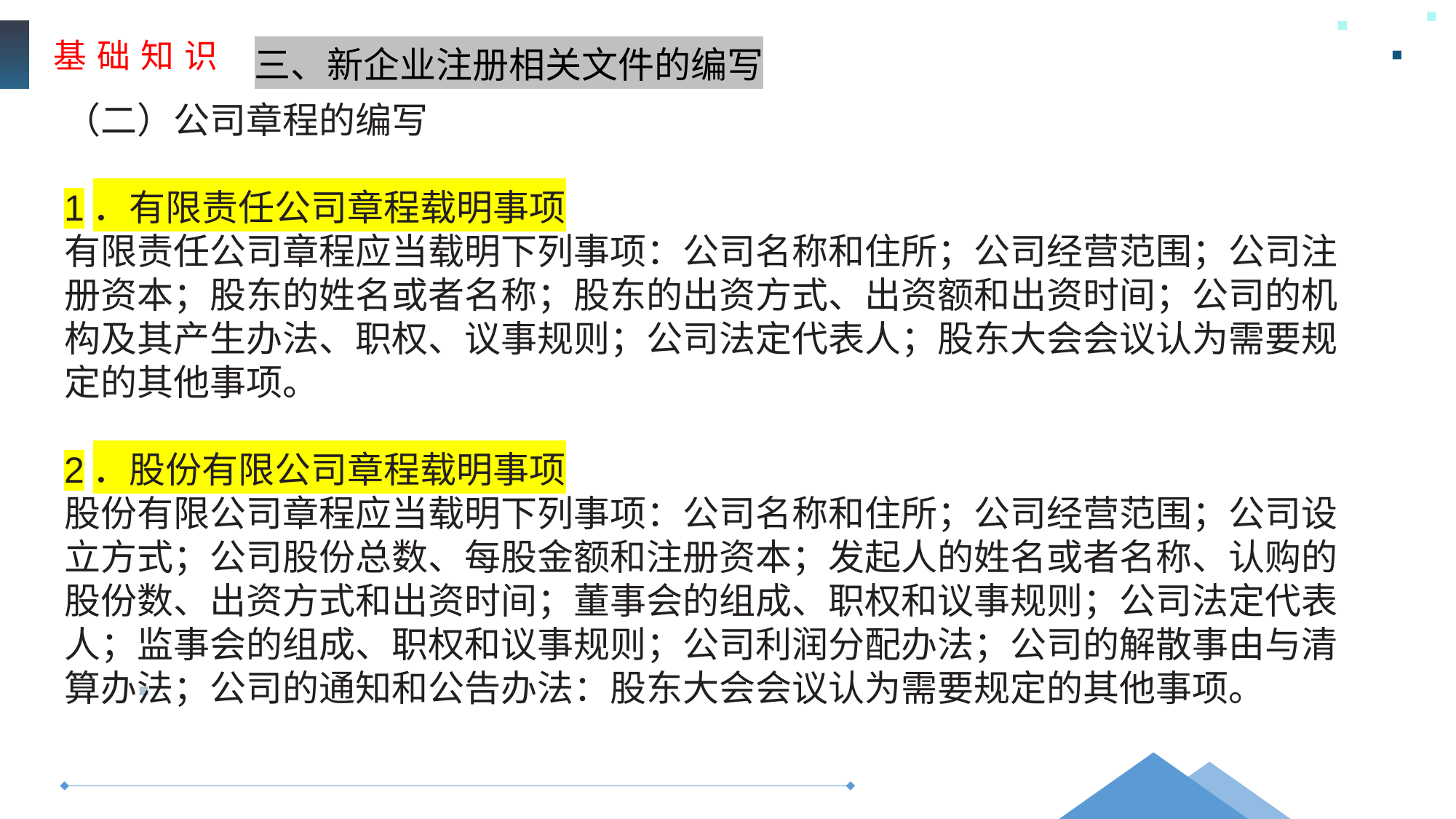

基 础 知 识

三、新企业注册相关文件的编写
（二）公司章程的编写

1．有限责任公司章程载明事项
有限责任公司章程应当载明下列事项：公司名称和住所；公司经营范围；公司注册资本；股东的姓名或者名称；股东的出资方式、出资额和出资时间；公司的机构及其产生办法、职权、议事规则；公司法定代表人；股东大会会议认为需要规定的其他事项。

2．股份有限公司章程载明事项
股份有限公司章程应当载明下列事项：公司名称和住所；公司经营范围；公司设立方式；公司股份总数、每股金额和注册资本；发起人的姓名或者名称、认购的股份数、出资方式和出资时间；董事会的组成、职权和议事规则；公司法定代表人；监事会的组成、职权和议事规则；公司利润分配办法；公司的解散事由与清算办法；公司的通知和公告办法：股东大会会议认为需要规定的其他事项。